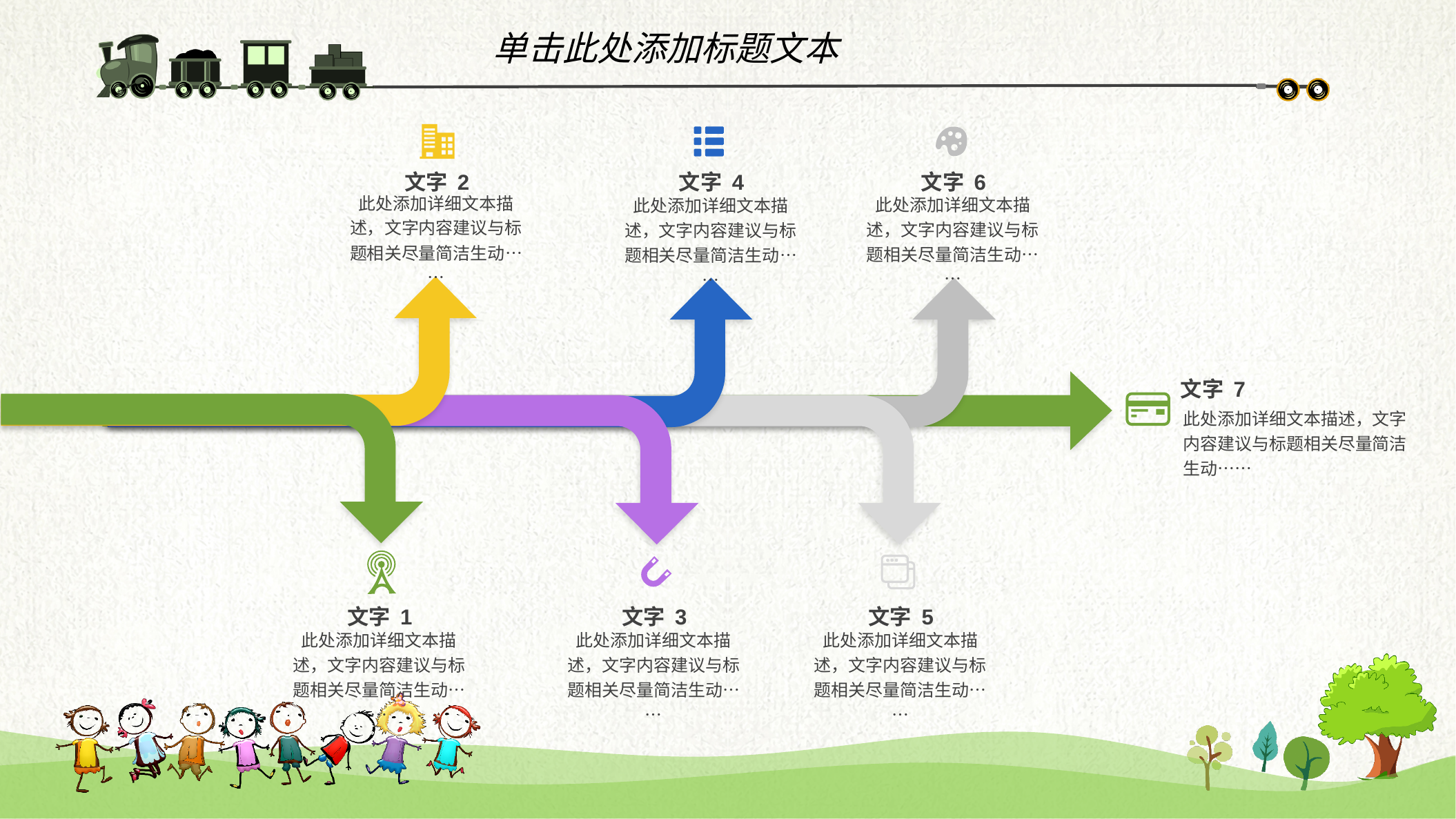

单击此处添加标题文本

文字 2
文字 4
文字 6
此处添加详细文本描述，文字内容建议与标题相关尽量简洁生动……
此处添加详细文本描述，文字内容建议与标题相关尽量简洁生动……
此处添加详细文本描述，文字内容建议与标题相关尽量简洁生动……

文字 7

此处添加详细文本描述，文字内容建议与标题相关尽量简洁生动……

文字 1
文字 3
文字 5
此处添加详细文本描述，文字内容建议与标题相关尽量简洁生动……
此处添加详细文本描述，文字内容建议与标题相关尽量简洁生动……
此处添加详细文本描述，文字内容建议与标题相关尽量简洁生动……